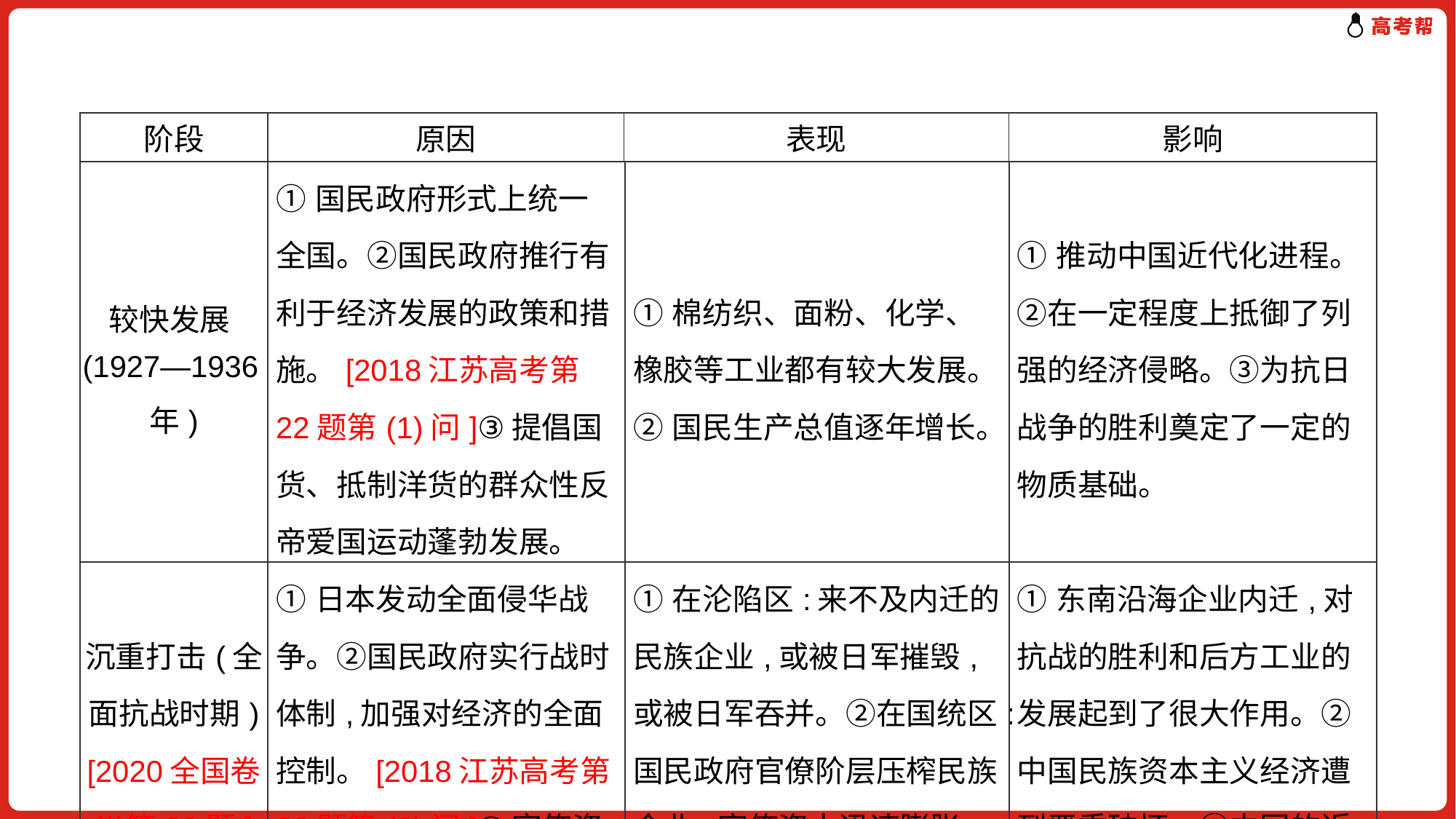

| 阶段 | 原因 | 表现 | 影响 |
| --- | --- | --- | --- |
| 较快发展(1927—1936年) | ①国民政府形式上统一全国。②国民政府推行有利于经济发展的政策和措施。[2018江苏高考第22题第(1)问]③提倡国货、抵制洋货的群众性反帝爱国运动蓬勃发展。 | ①棉纺织、面粉、化学、橡胶等工业都有较大发展。 ②国民生产总值逐年增长。 | ①推动中国近代化进程。②在一定程度上抵御了列强的经济侵略。③为抗日战争的胜利奠定了一定的物质基础。 |
| --- | --- | --- | --- |
| 沉重打击(全面抗战时期)[2020全国卷Ⅲ第30题] | ①日本发动全面侵华战争。②国民政府实行战时体制,加强对经济的全面控制。[2018江苏高考第22题第(2)问]③官僚资本的压榨。 | ①在沦陷区:来不及内迁的民族企业,或被日军摧毁,或被日军吞并。②在国统区:国民政府官僚阶层压榨民族企业,官僚资本迅速膨胀,民族资本日益萎缩。 | ①东南沿海企业内迁,对抗战的胜利和后方工业的发展起到了很大作用。②中国民族资本主义经济遭到严重破坏。③中国的近代化进程更加曲折。 |